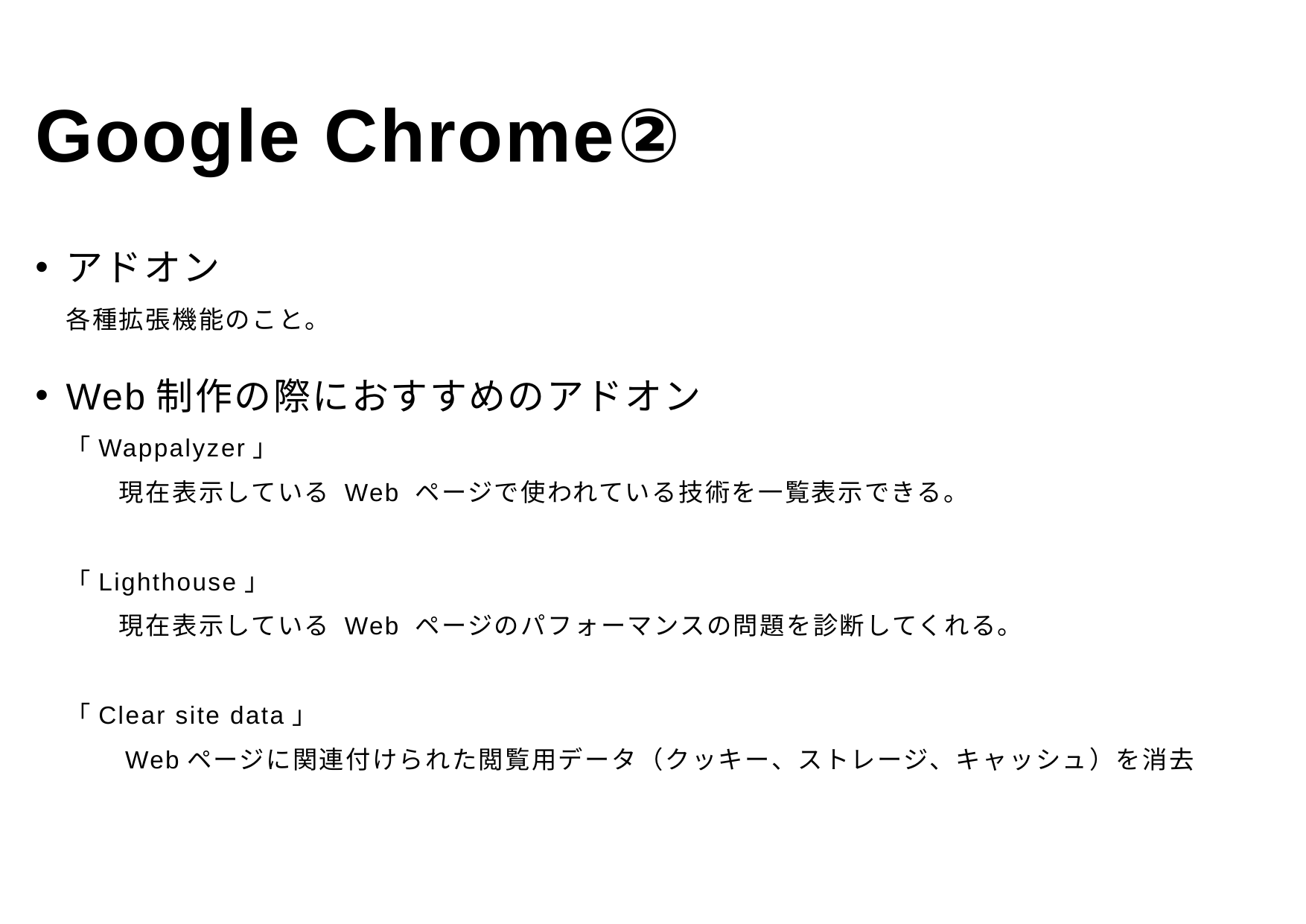

# Google Chrome②
アドオン
各種拡張機能のこと。
Web制作の際におすすめのアドオン
「Wappalyzer」
　　現在表示している Web ページで使われている技術を一覧表示できる。
「Lighthouse」
　　現在表示している Web ページのパフォーマンスの問題を診断してくれる。
「Clear site data」
　　Webページに関連付けられた閲覧用データ（クッキー、ストレージ、キャッシュ）を消去